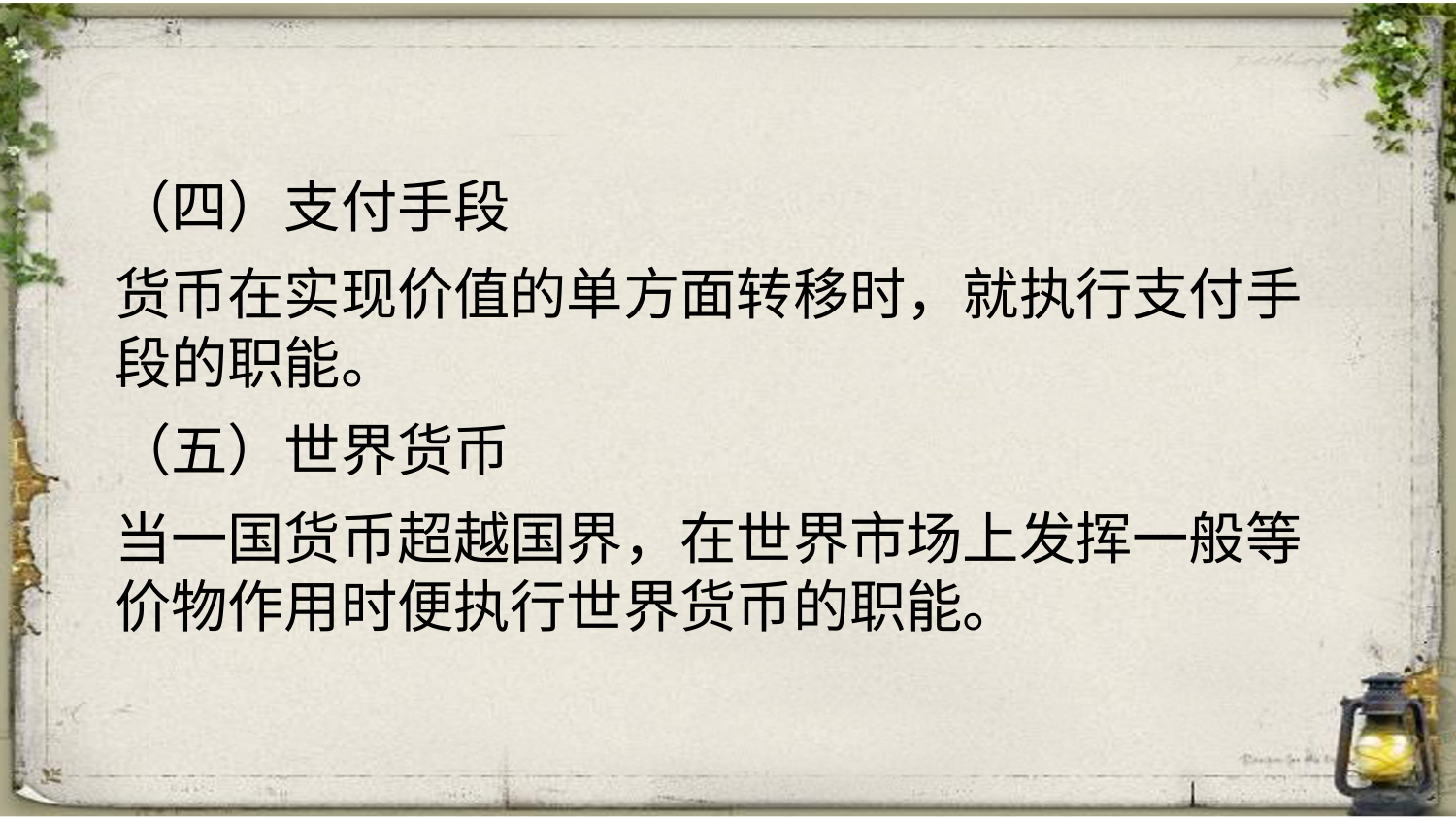

（四）支付手段
货币在实现价值的单方面转移时，就执行支付手段的职能。
（五）世界货币
当一国货币超越国界，在世界市场上发挥一般等价物作用时便执行世界货币的职能。